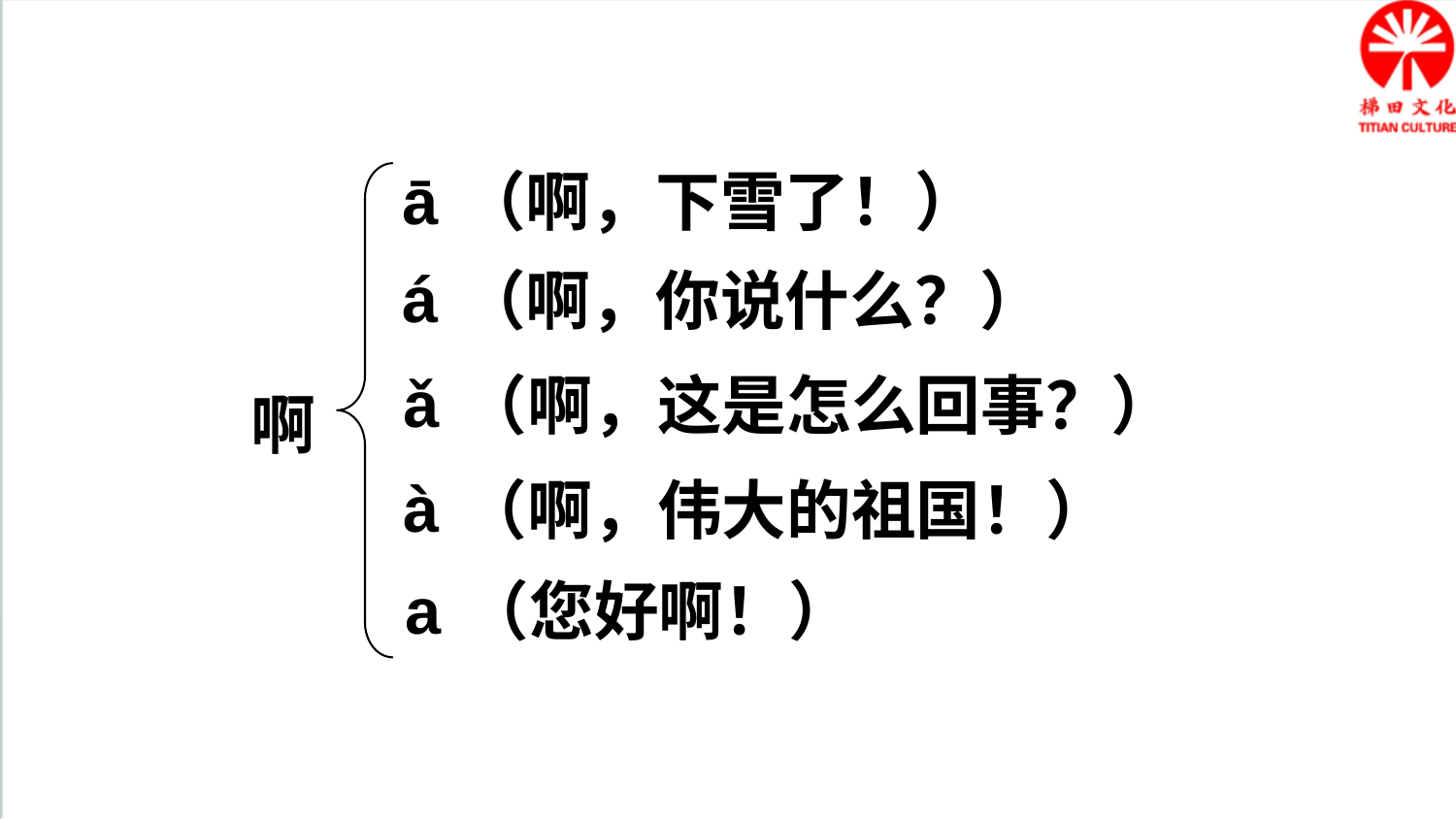

ā
（啊，下雪了！）

á
（啊，你说什么？）
ǎ
（啊，这是怎么回事？）
啊
à
（啊，伟大的祖国！）
a
（您好啊！）